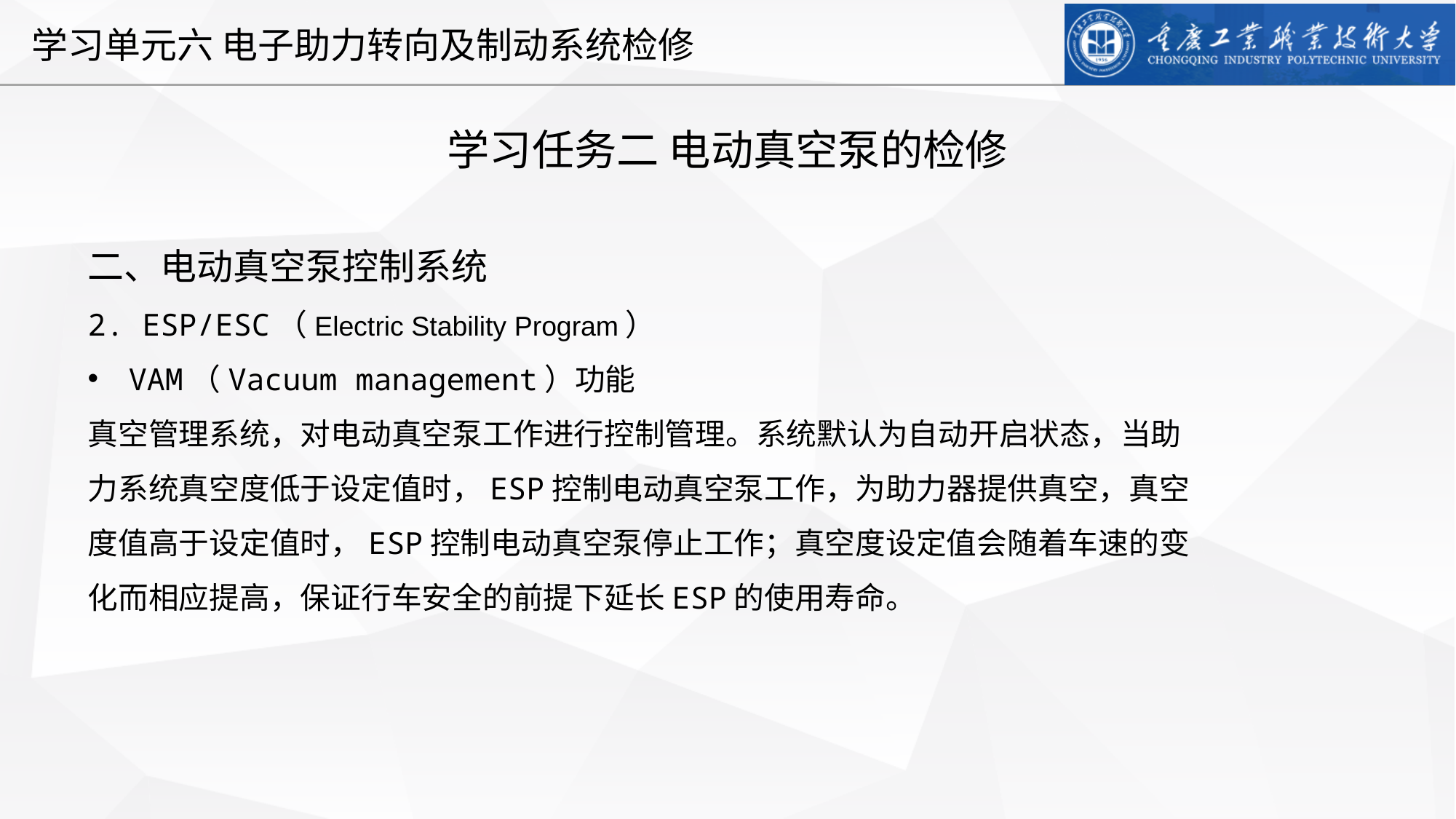

学习任务二 电动真空泵的检修
二、电动真空泵控制系统
2. ESP/ESC（Electric Stability Program）
VAM（Vacuum management）功能
真空管理系统，对电动真空泵工作进行控制管理。系统默认为自动开启状态，当助力系统真空度低于设定值时，ESP控制电动真空泵工作，为助力器提供真空，真空度值高于设定值时，ESP控制电动真空泵停止工作；真空度设定值会随着车速的变化而相应提高，保证行车安全的前提下延长ESP的使用寿命。